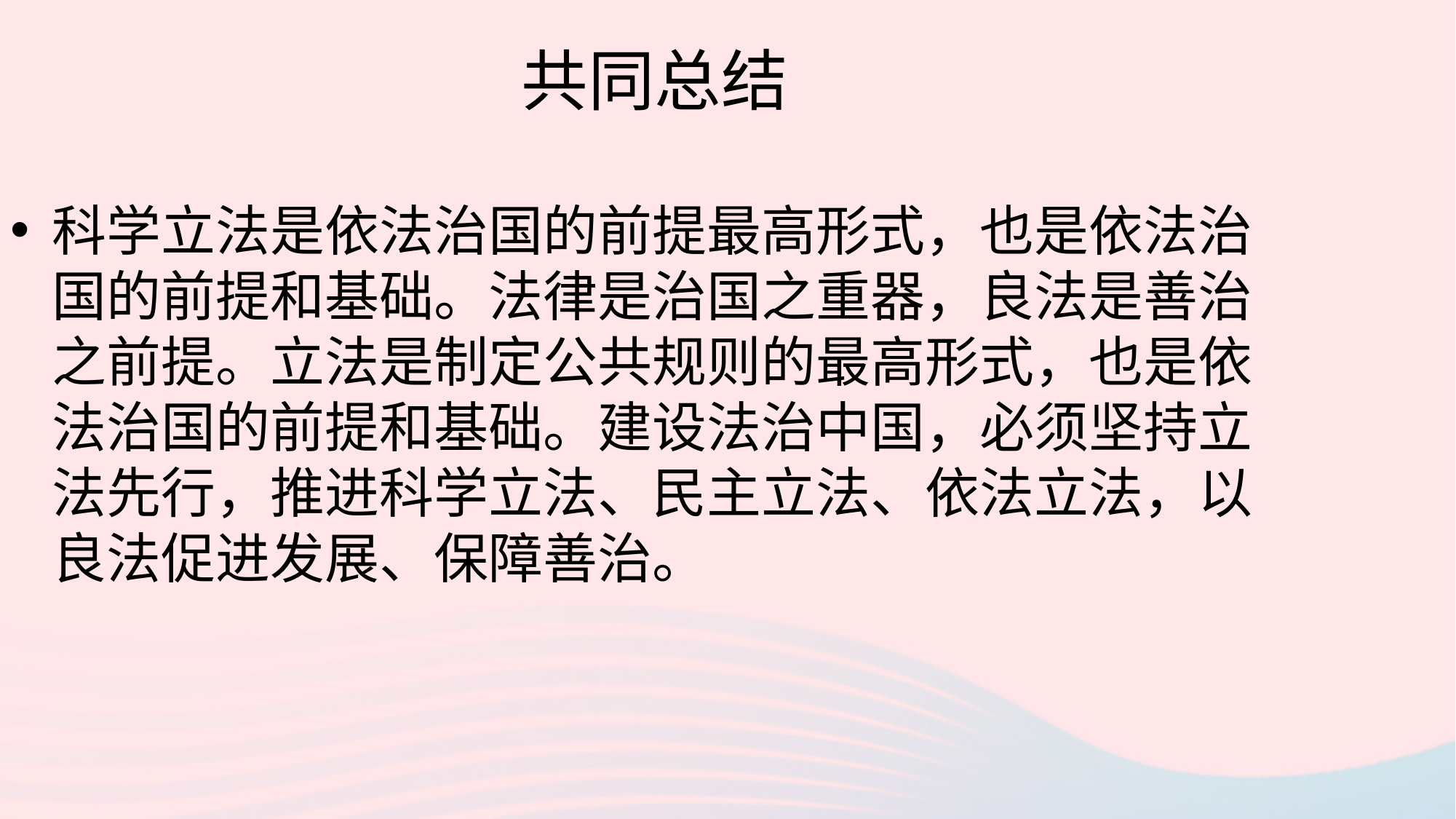

共同总结
科学立法是依法治国的前提最高形式，也是依法治国的前提和基础。法律是治国之重器，良法是善治之前提。立法是制定公共规则的最高形式，也是依法治国的前提和基础。建设法治中国，必须坚持立法先行，推进科学立法、民主立法、依法立法，以良法促进发展、保障善治。